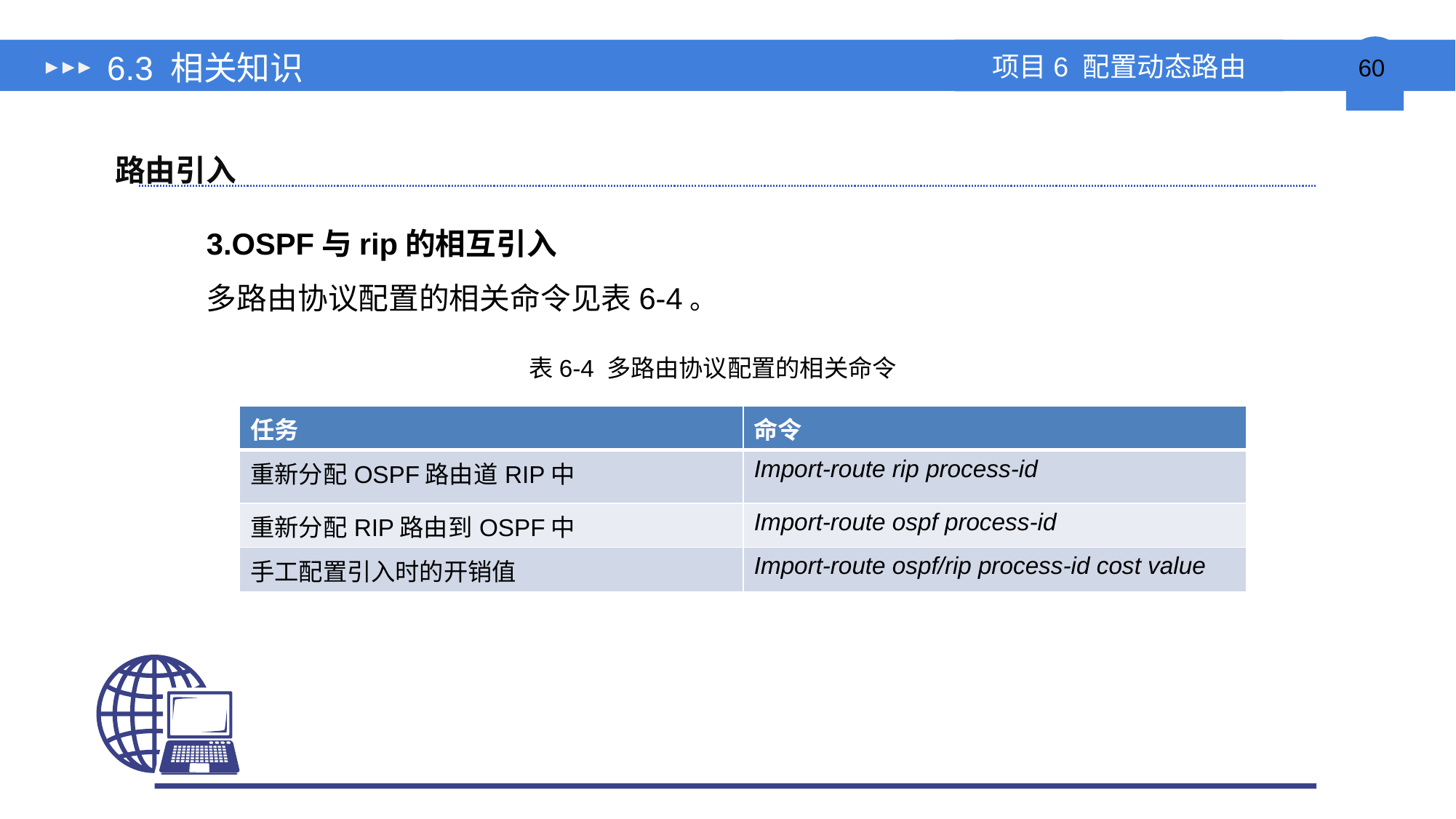

# 6.3 相关知识
路由引入

3.OSPF与rip的相互引入
多路由协议配置的相关命令见表6-4。

表6-4 多路由协议配置的相关命令
| 任务 | 命令 |
| --- | --- |
| 重新分配OSPF路由道RIP中 | Import-route rip process-id |
| 重新分配RIP路由到OSPF中 | Import-route ospf process-id |
| 手工配置引入时的开销值 | Import-route ospf/rip process-id cost value |